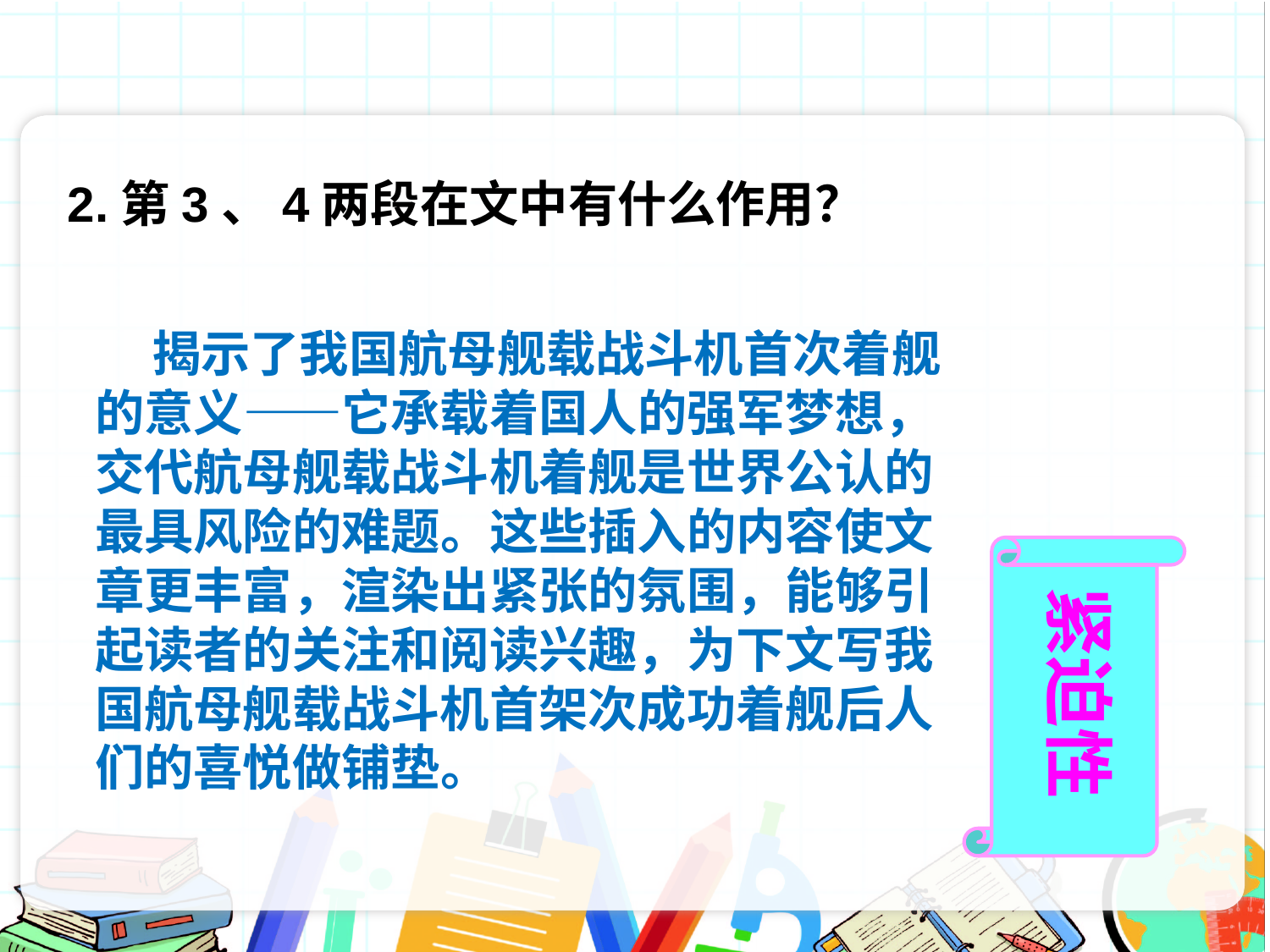

2.第3、4两段在文中有什么作用？
    揭示了我国航母舰载战斗机首次着舰的意义——它承载着国人的强军梦想，交代航母舰载战斗机着舰是世界公认的最具风险的难题。这些插入的内容使文章更丰富，渲染出紧张的氛围，能够引起读者的关注和阅读兴趣，为下文写我国航母舰载战斗机首架次成功着舰后人们的喜悦做铺垫。

紧迫性